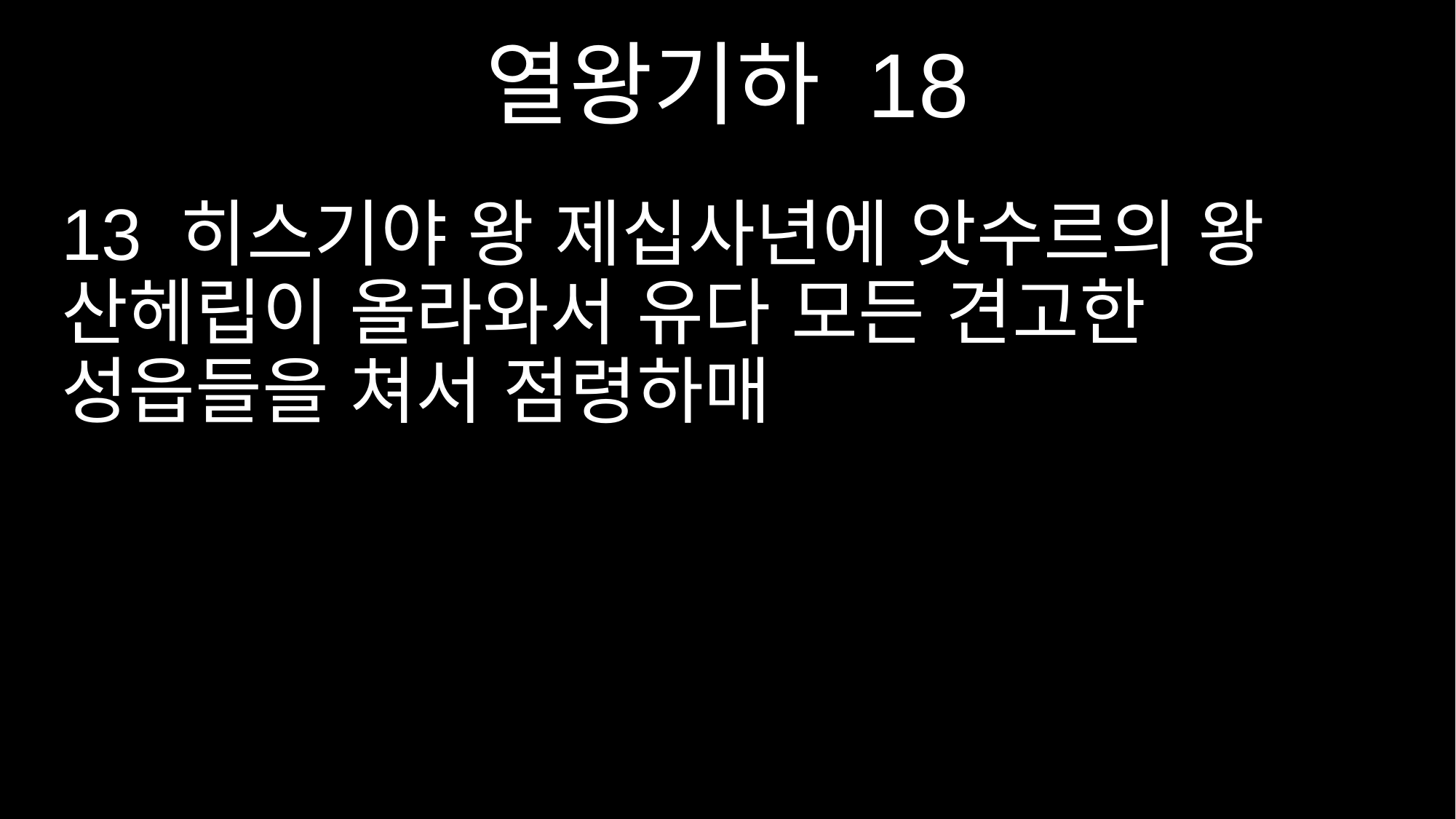

열왕기하 18
13 히스기야 왕 제십사년에 앗수르의 왕 산헤립이 올라와서 유다 모든 견고한 성읍들을 쳐서 점령하매